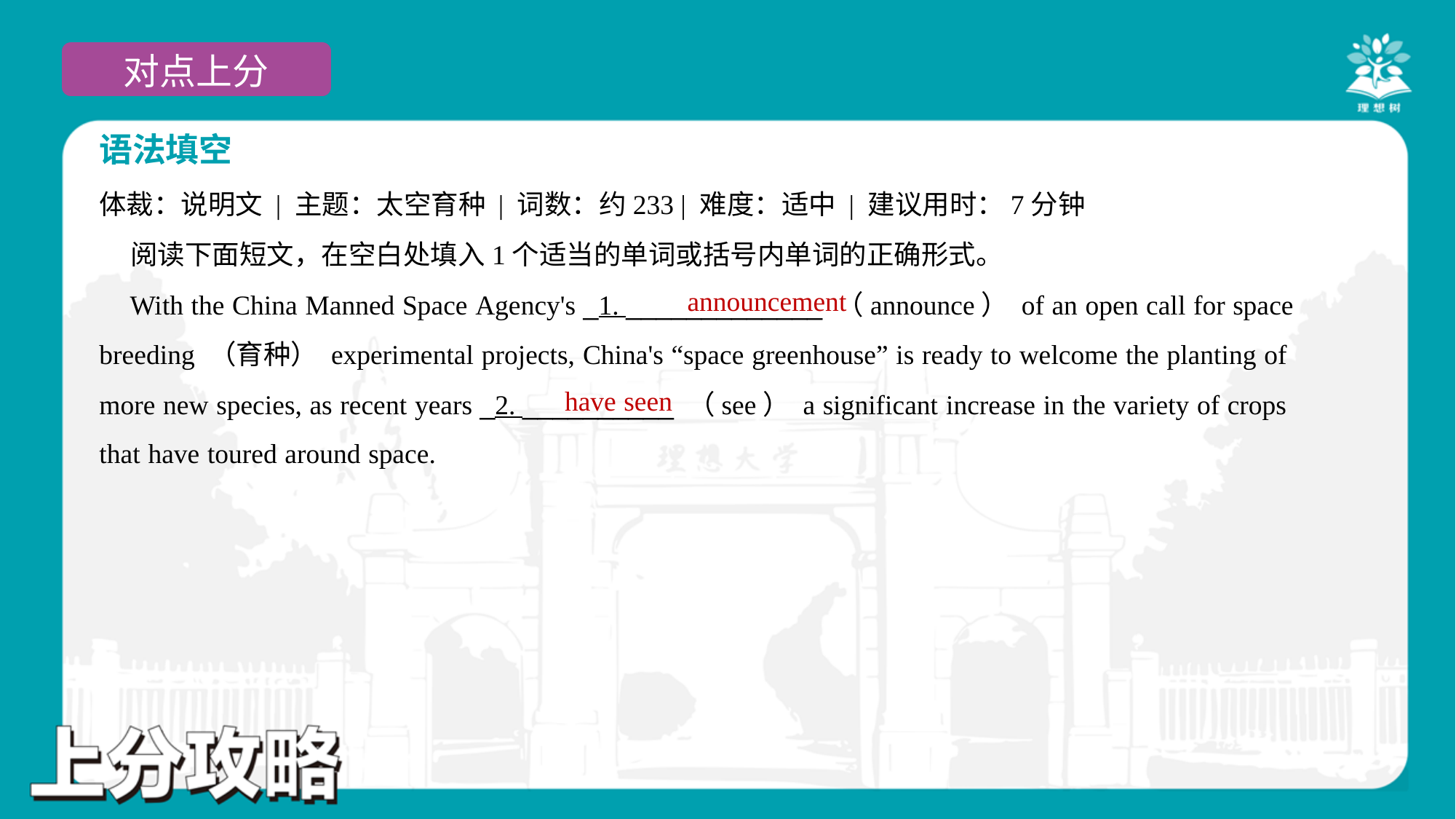

语法填空
体裁：说明文 | 主题：太空育种 | 词数：约233 | 难度：适中 | 建议用时：7分钟
    阅读下面短文，在空白处填入1个适当的单词或括号内单词的正确形式。
    With the China Manned Space Agency's _1. _____________ （announce） of an open call for space
breeding （育种） experimental projects, China's “space greenhouse” is ready to welcome the planting of
more new species, as recent years _2. __________ （see） a significant increase in the variety of crops
that have toured around space.#1.1.1
announcement
have seen